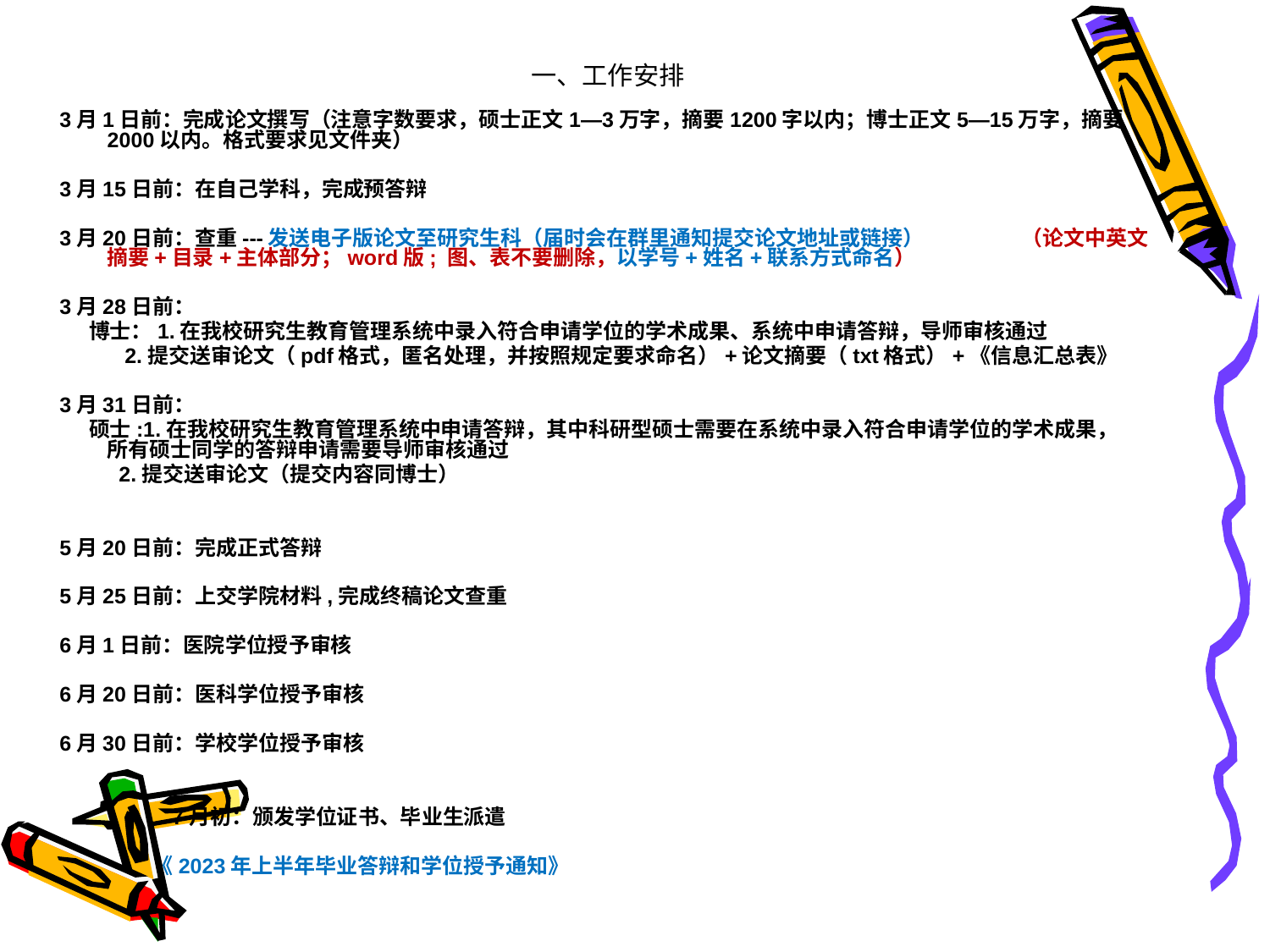

# 一、工作安排
3月1日前：完成论文撰写（注意字数要求，硕士正文1—3万字，摘要1200字以内；博士正文5—15万字，摘要2000以内。格式要求见文件夹）

3月15日前：在自己学科，完成预答辩

3月20日前：查重---发送电子版论文至研究生科（届时会在群里通知提交论文地址或链接）                    （论文中英文摘要+目录+主体部分；word版; 图、表不要删除，以学号+姓名+联系方式命名）

3月28日前：
     博士：1.在我校研究生教育管理系统中录入符合申请学位的学术成果、系统中申请答辩，导师审核通过
           2.提交送审论文（pdf格式，匿名处理，并按照规定要求命名）+论文摘要（txt格式）+《信息汇总表》

3月31日前：
     硕士:1.在我校研究生教育管理系统中申请答辩，其中科研型硕士需要在系统中录入符合申请学位的学术成果，      所有硕士同学的答辩申请需要导师审核通过
          2.提交送审论文（提交内容同博士）

5月20日前：完成正式答辩

5月25日前：上交学院材料,完成终稿论文查重

6月1日前：医院学位授予审核

6月20日前：医科学位授予审核

6月30日前：学校学位授予审核

                   7月初：颁发学位证书、毕业生派遣

                  《2023年上半年毕业答辩和学位授予通知》